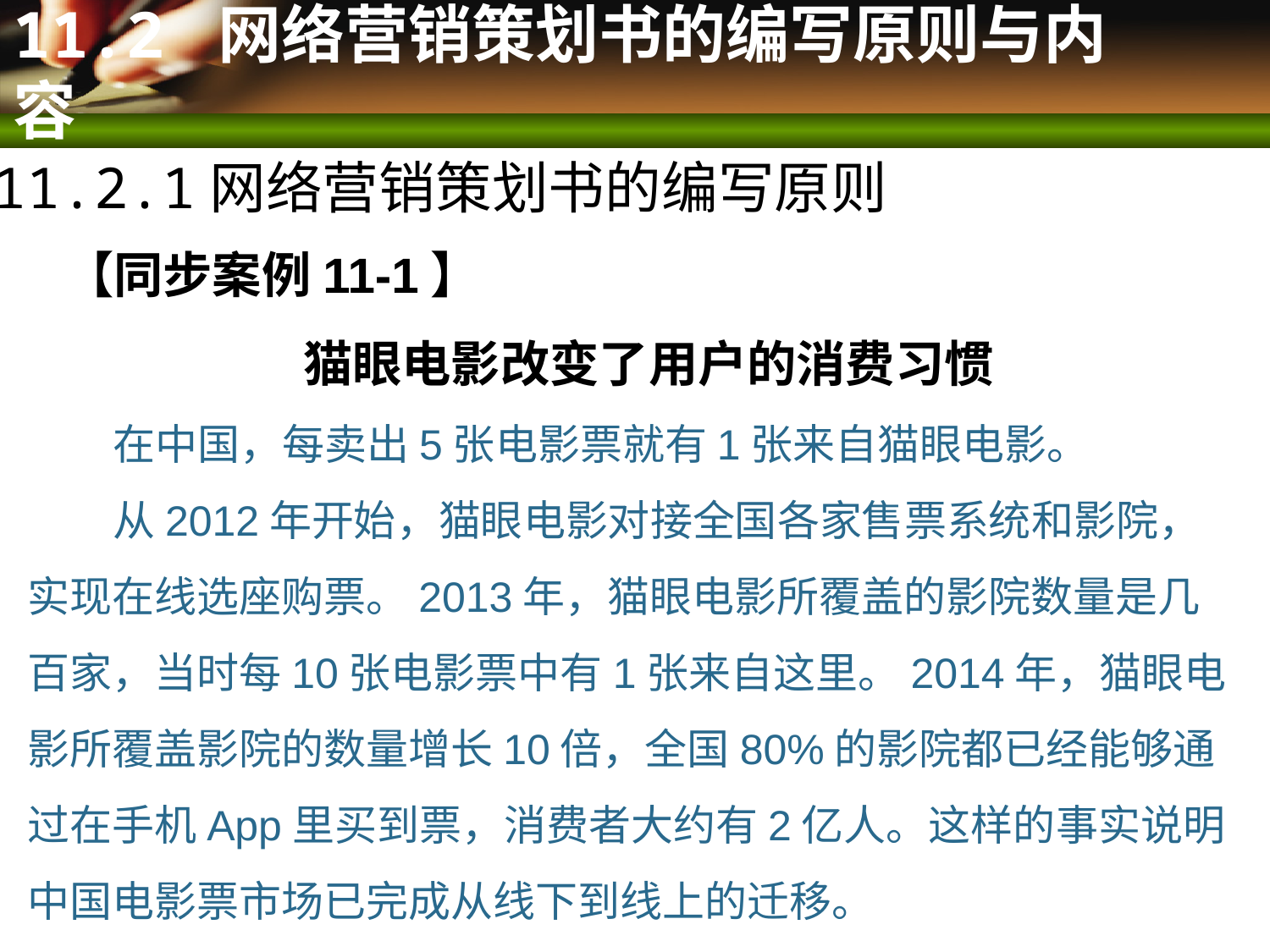

# 11.2 网络营销策划书的编写原则与内容

【同步案例11-1】
猫眼电影改变了用户的消费习惯
    在中国，每卖出5张电影票就有1张来自猫眼电影。
    从2012年开始，猫眼电影对接全国各家售票系统和影院，实现在线选座购票。2013年，猫眼电影所覆盖的影院数量是几百家，当时每10张电影票中有1张来自这里。2014年，猫眼电影所覆盖影院的数量增长10倍，全国80%的影院都已经能够通过在手机App里买到票，消费者大约有2亿人。这样的事实说明中国电影票市场已完成从线下到线上的迁移。
11.2.1网络营销策划书的编写原则